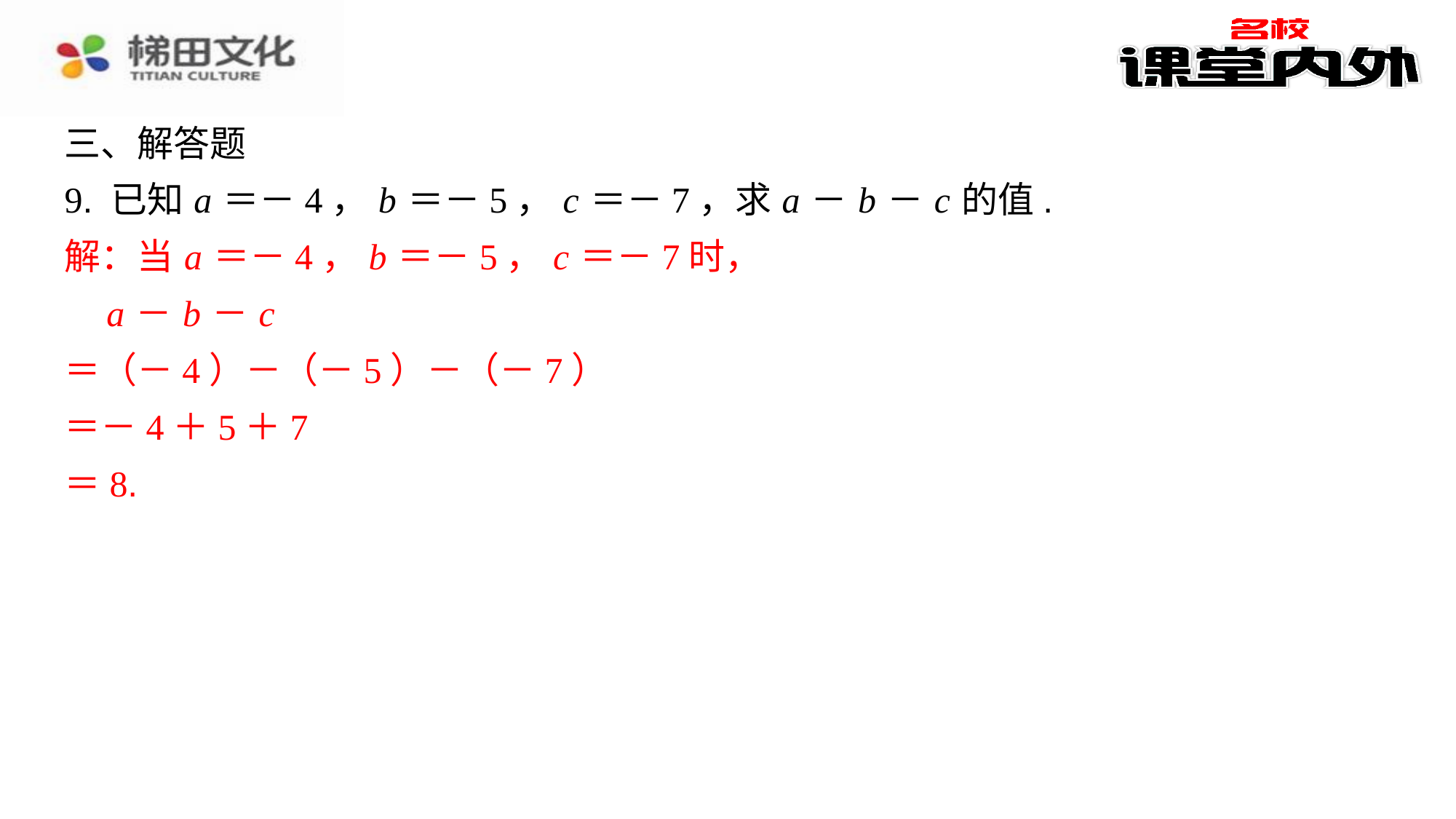

三、解答题
9. 已知 a ＝－4， b ＝－5， c ＝－7，求 a － b － c 的值.
解：当 a ＝－4， b ＝－5， c ＝－7时，
　 a － b － c
＝（－4）－（－5）－（－7）
＝－4＋5＋7
＝8.
解：当 a ＝－4， b ＝－5， c ＝－7时，
a － b － c
＝（－4）－（－5）－（－7）
＝－4＋5＋7
＝8.